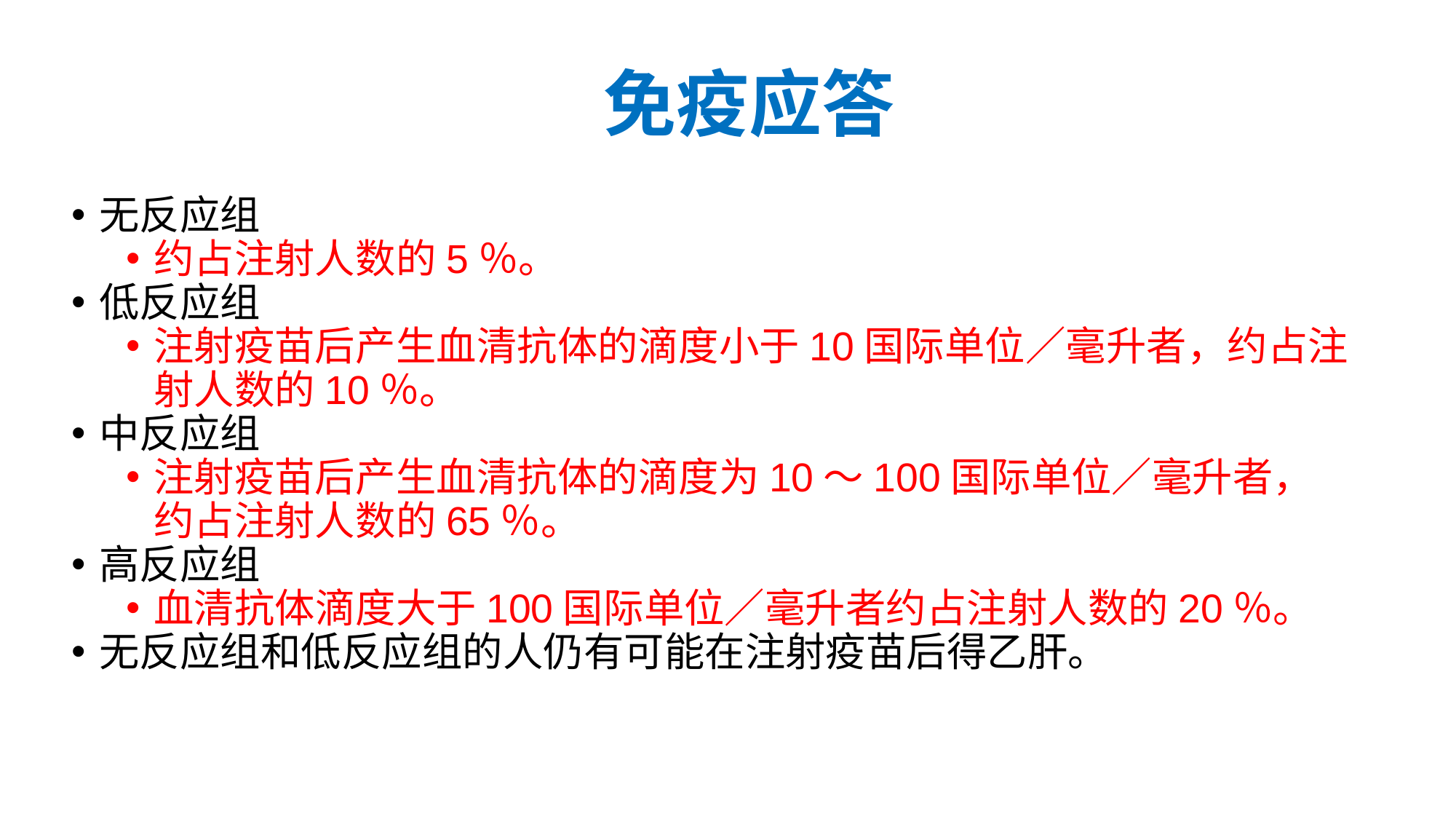

免疫应答
无反应组
约占注射人数的5％。
低反应组
注射疫苗后产生血清抗体的滴度小于10国际单位／毫升者，约占注射人数的10％。
中反应组
注射疫苗后产生血清抗体的滴度为10～100国际单位／毫升者，约占注射人数的65％。
高反应组
血清抗体滴度大于100国际单位／毫升者约占注射人数的20％。
无反应组和低反应组的人仍有可能在注射疫苗后得乙肝。